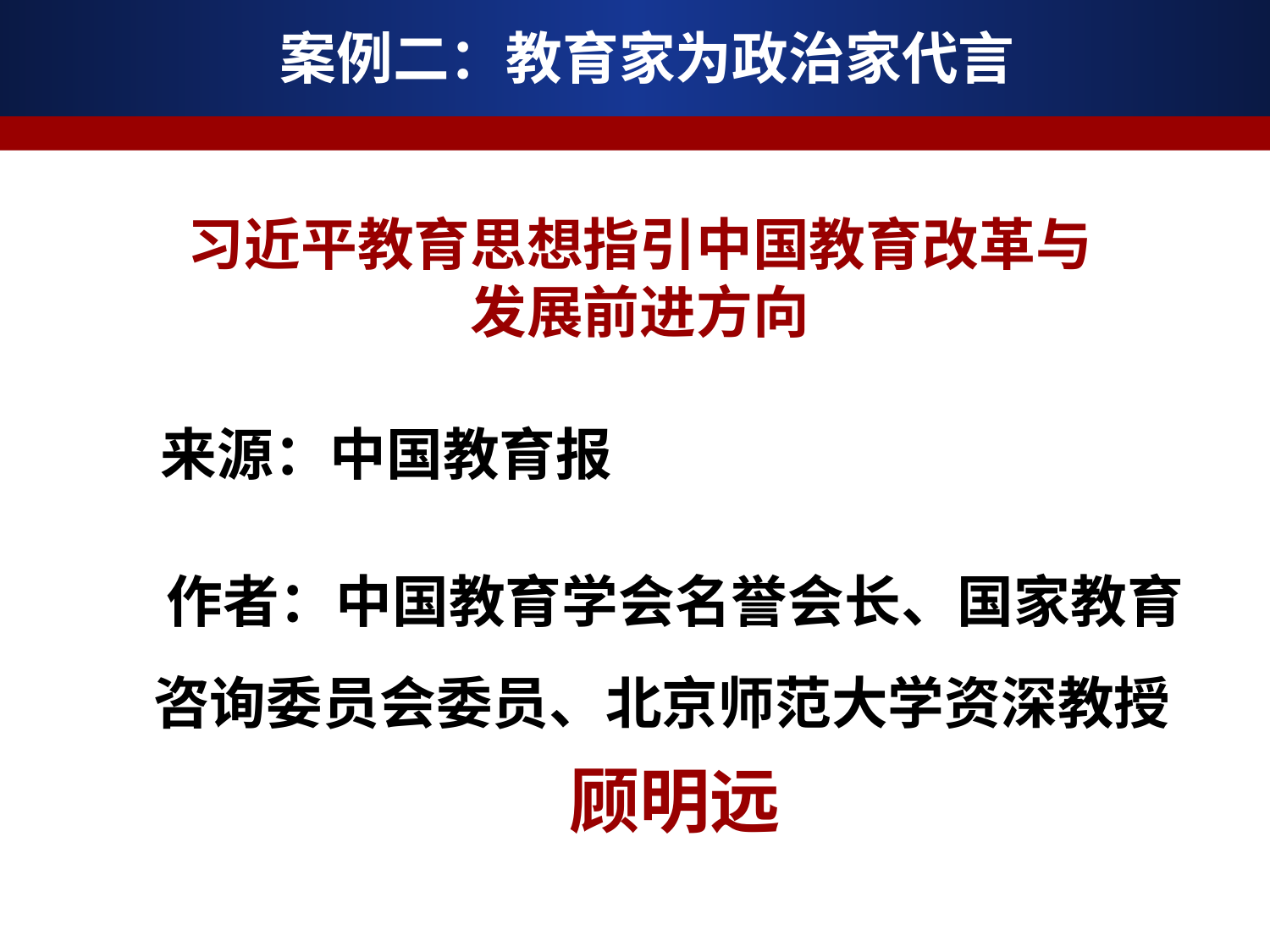

# 案例二：教育家为政治家代言
习近平教育思想指引中国教育改革与发展前进方向
来源：中国教育报
作者：中国教育学会名誉会长、国家教育咨询委员会委员、北京师范大学资深教授
顾明远